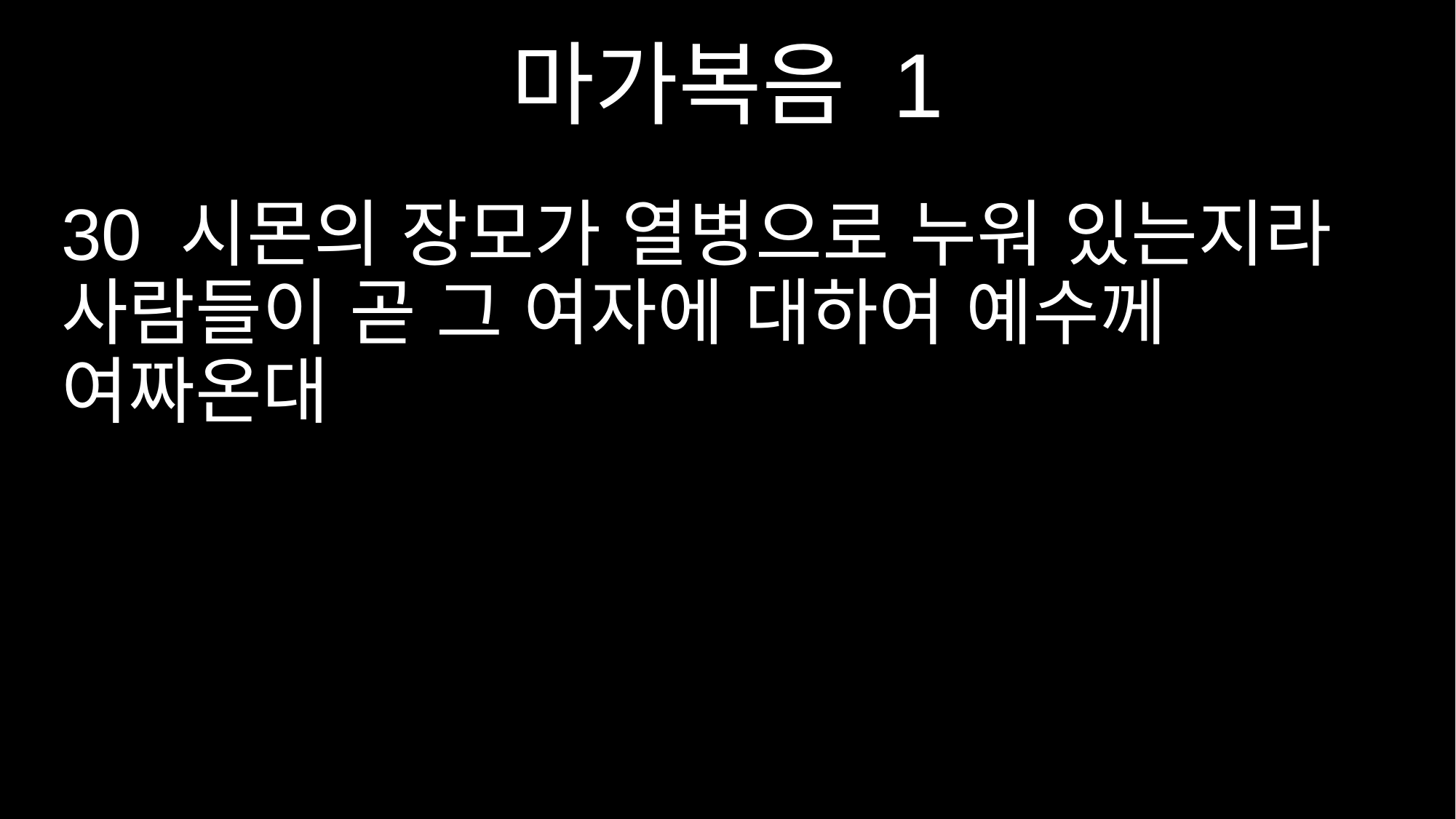

마가복음 1
30 시몬의 장모가 열병으로 누워 있는지라 사람들이 곧 그 여자에 대하여 예수께 여짜온대